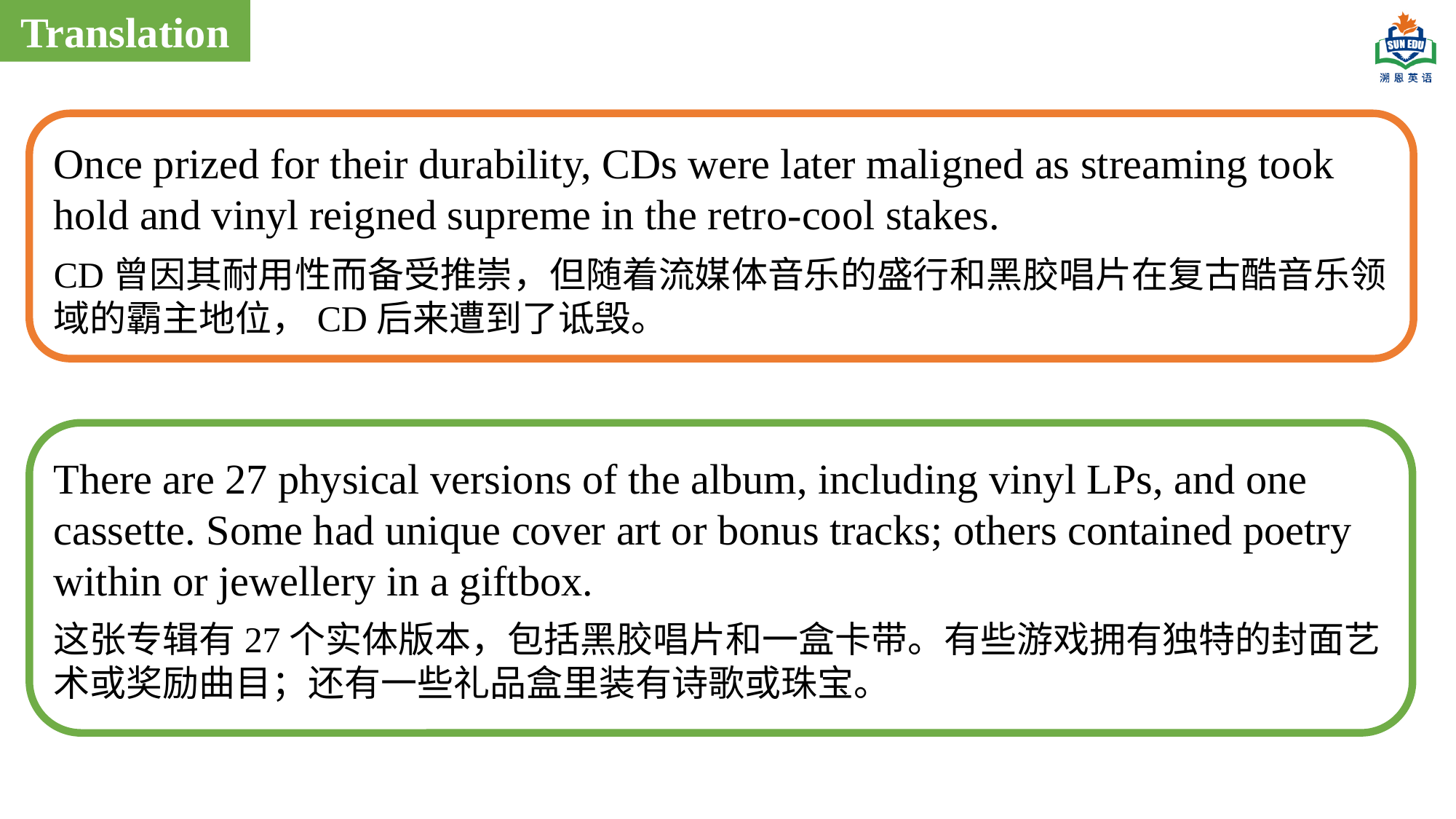

Translation

Once prized for their durability, CDs were later maligned as streaming took hold and vinyl reigned supreme in the retro-cool stakes.

CD曾因其耐用性而备受推崇，但随着流媒体音乐的盛行和黑胶唱片在复古酷音乐领域的霸主地位，CD后来遭到了诋毁。

There are 27 physical versions of the album, including vinyl LPs, and one cassette. Some had unique cover art or bonus tracks; others contained poetry within or jewellery in a giftbox.

这张专辑有27个实体版本，包括黑胶唱片和一盒卡带。有些游戏拥有独特的封面艺术或奖励曲目；还有一些礼品盒里装有诗歌或珠宝。